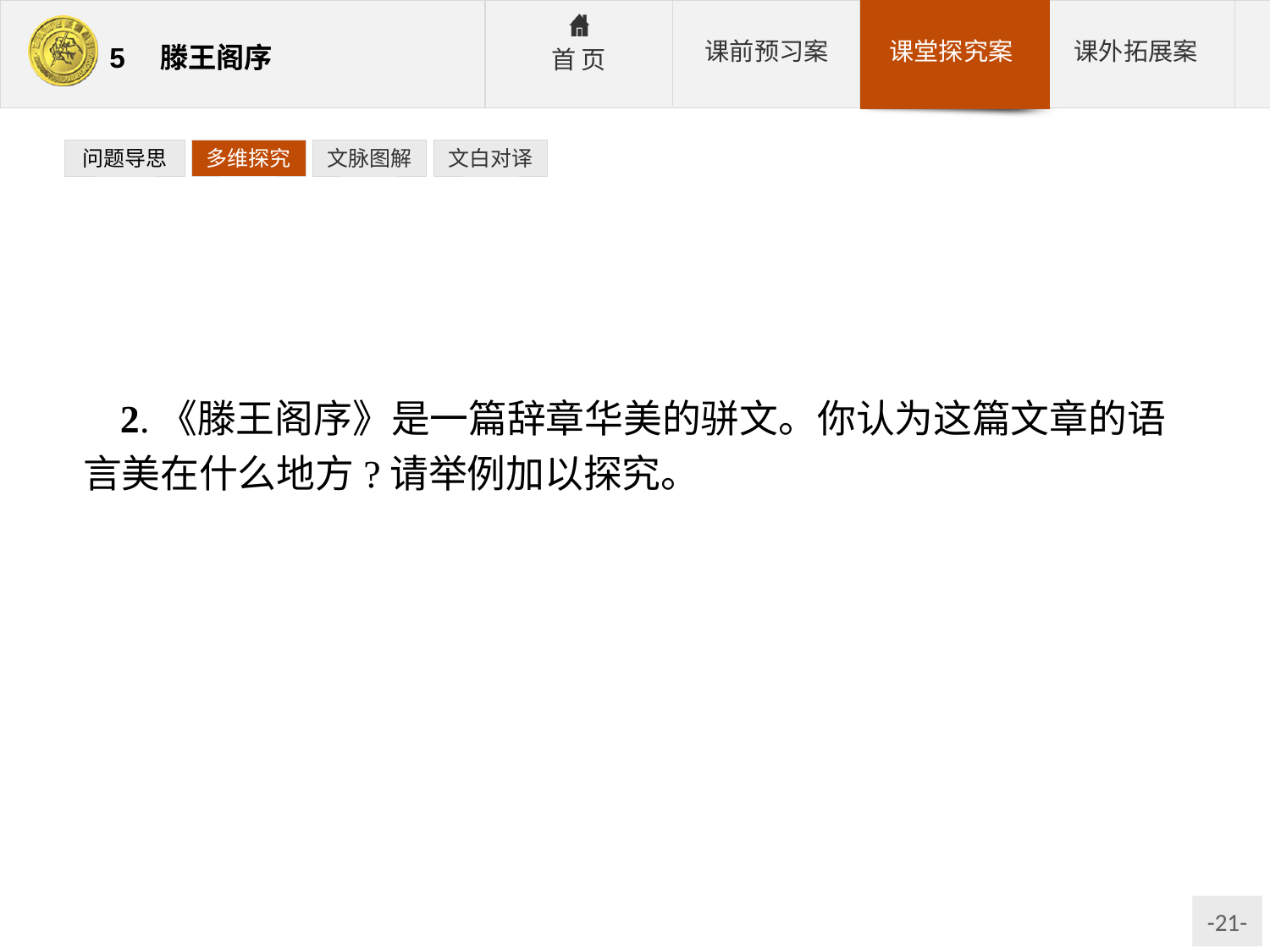

问题导思
多维探究
文脉图解
文白对译
2.《滕王阁序》是一篇辞章华美的骈文。你认为这篇文章的语言美在什么地方?请举例加以探究。
提示:对语言的探究,可以从遣词造句、句式的选用、修辞的使用等多角度分析。